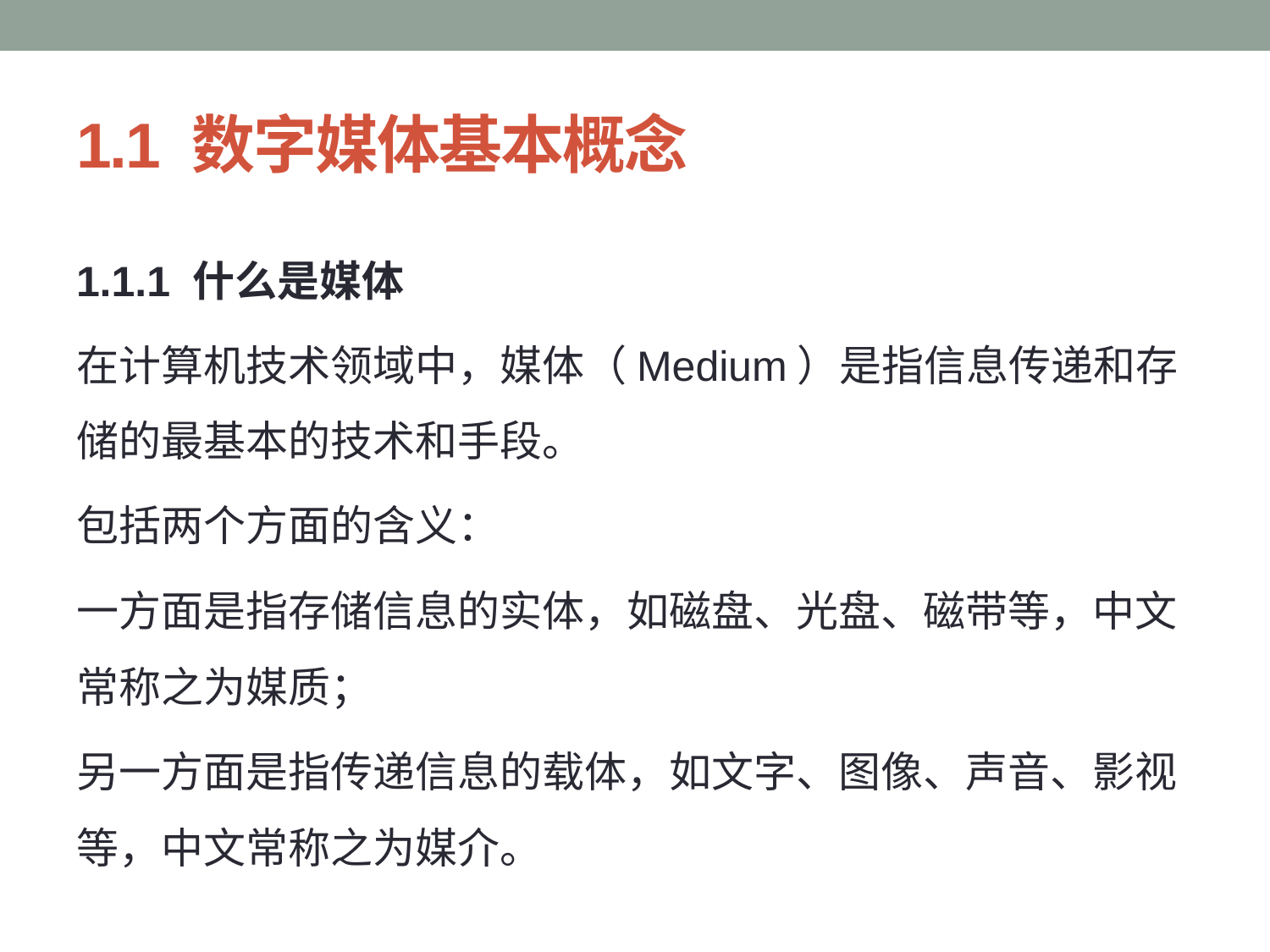

# 1.1 数字媒体基本概念
1.1.1 什么是媒体
在计算机技术领域中，媒体（Medium）是指信息传递和存储的最基本的技术和手段。
包括两个方面的含义：
一方面是指存储信息的实体，如磁盘、光盘、磁带等，中文常称之为媒质；
另一方面是指传递信息的载体，如文字、图像、声音、影视等，中文常称之为媒介。